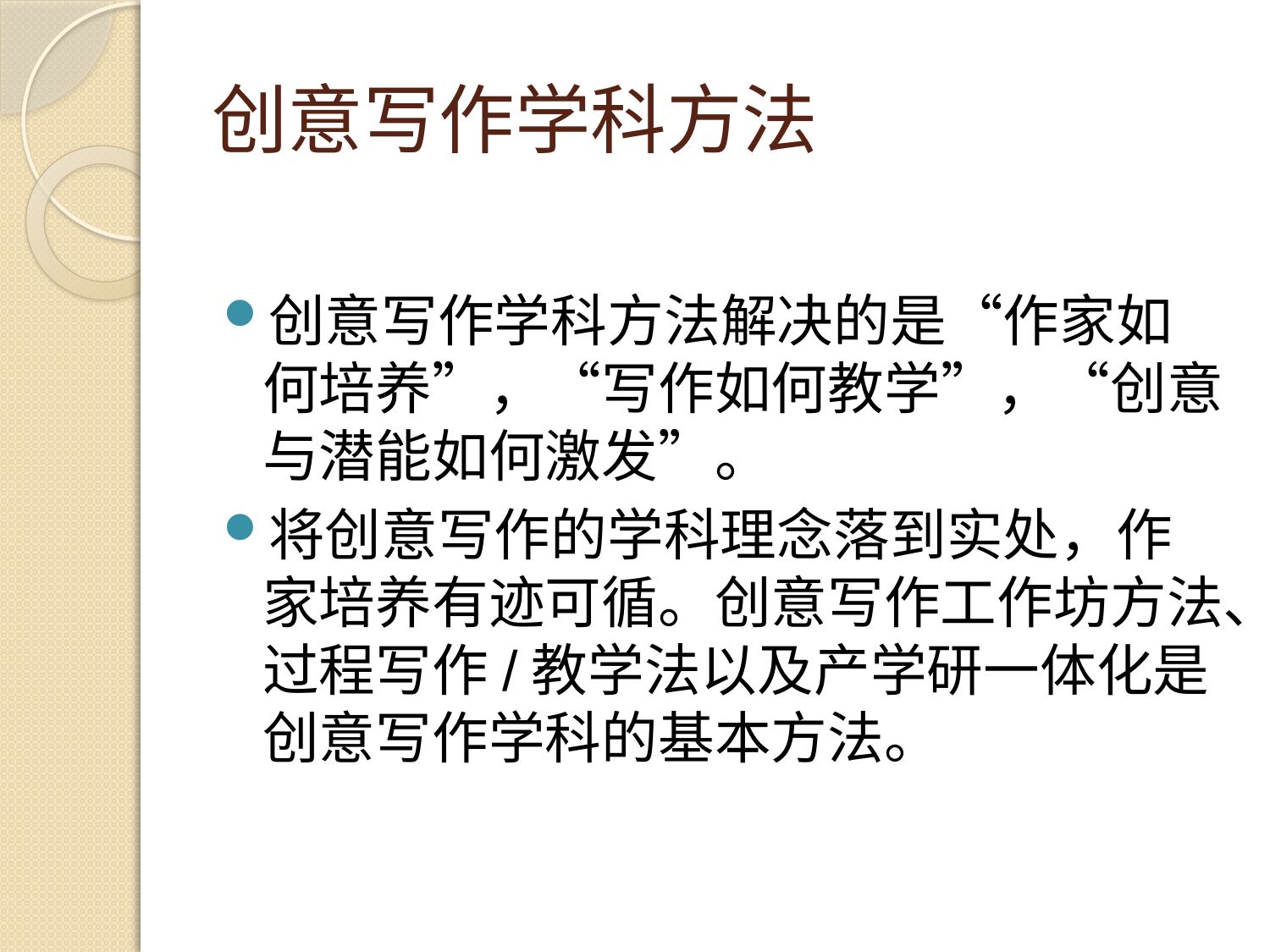

# 创意写作学科方法

创意写作学科方法解决的是“作家如何培养”，“写作如何教学”，“创意与潜能如何激发”。
将创意写作的学科理念落到实处，作家培养有迹可循。创意写作工作坊方法、过程写作/教学法以及产学研一体化是创意写作学科的基本方法。